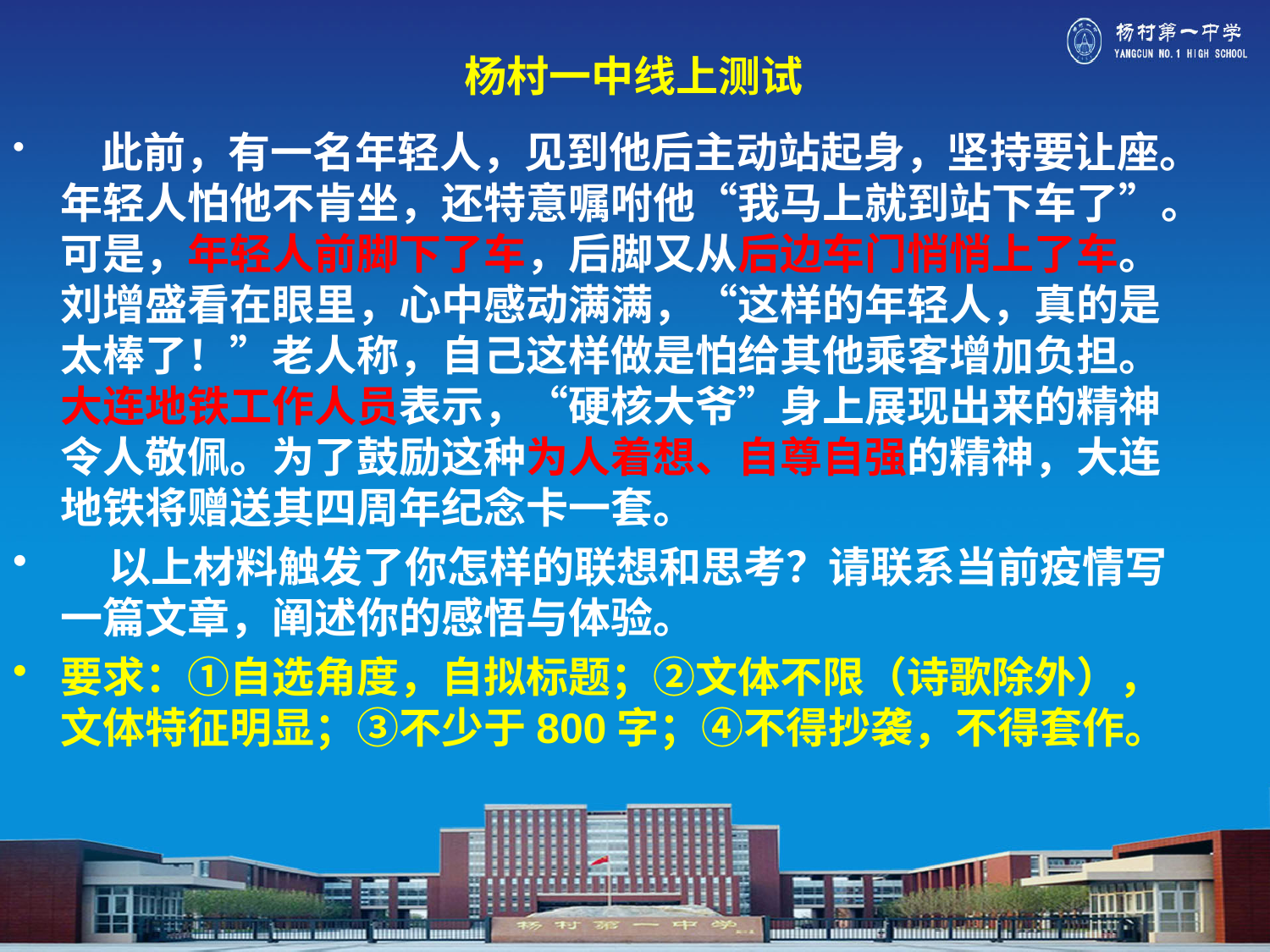

# 杨村一中线上测试
    此前，有一名年轻人，见到他后主动站起身，坚持要让座。年轻人怕他不肯坐，还特意嘱咐他“我马上就到站下车了”。可是，年轻人前脚下了车，后脚又从后边车门悄悄上了车。刘增盛看在眼里，心中感动满满，“这样的年轻人，真的是太棒了！”老人称，自己这样做是怕给其他乘客增加负担。大连地铁工作人员表示，“硬核大爷”身上展现出来的精神令人敬佩。为了鼓励这种为人着想、自尊自强的精神，大连地铁将赠送其四周年纪念卡一套。
    以上材料触发了你怎样的联想和思考？请联系当前疫情写一篇文章，阐述你的感悟与体验。
要求：①自选角度，自拟标题；②文体不限（诗歌除外），文体特征明显；③不少于800字；④不得抄袭，不得套作。